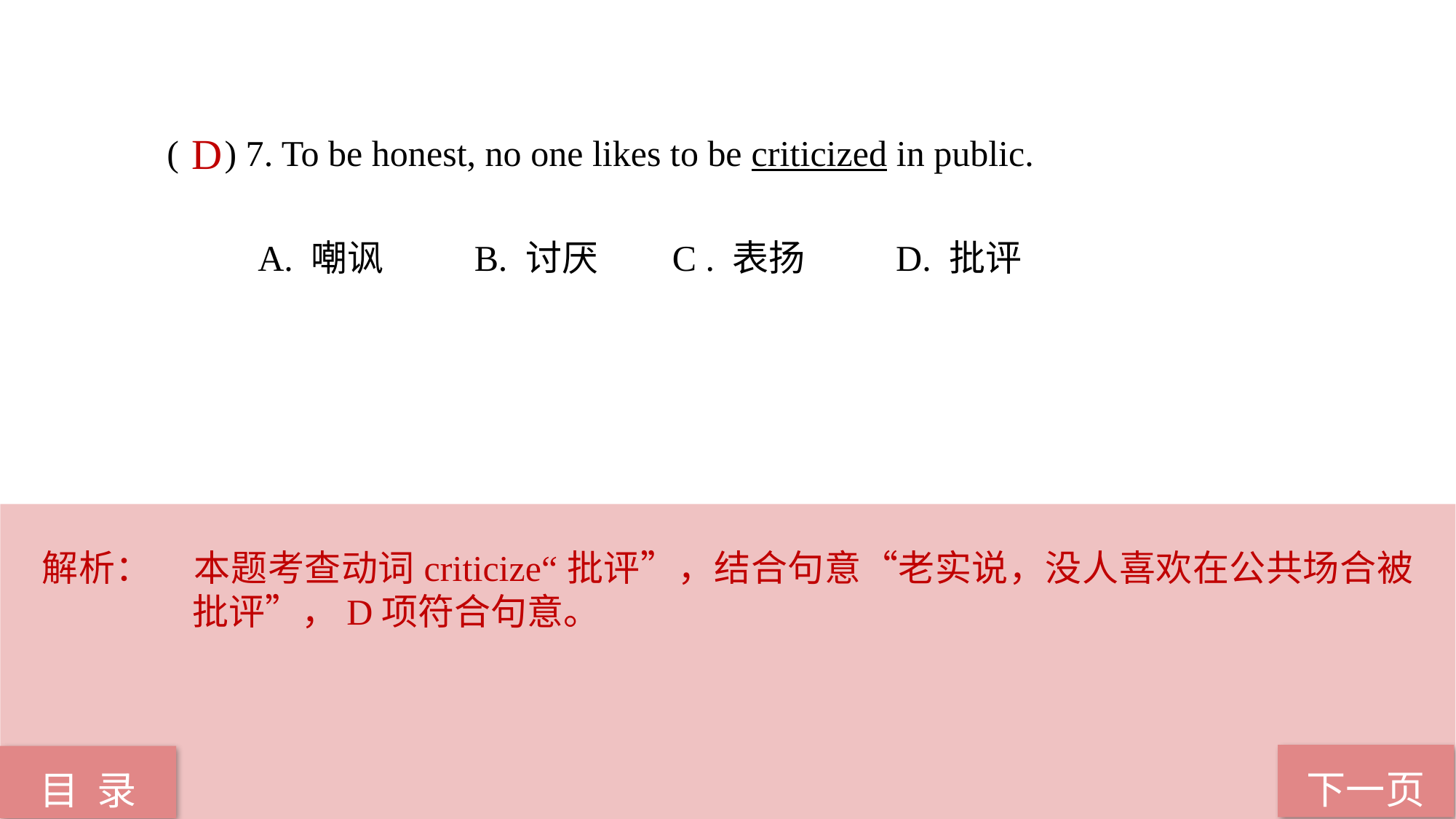

(     ) 7. To be honest, no one likes to be criticized in public.

          A. 嘲讽          B. 讨厌        C . 表扬          D. 批评
D
解析：	本题考查动词criticize“批评”，结合句意“老实说，没人喜欢在公共场合被批评”，D项符合句意。